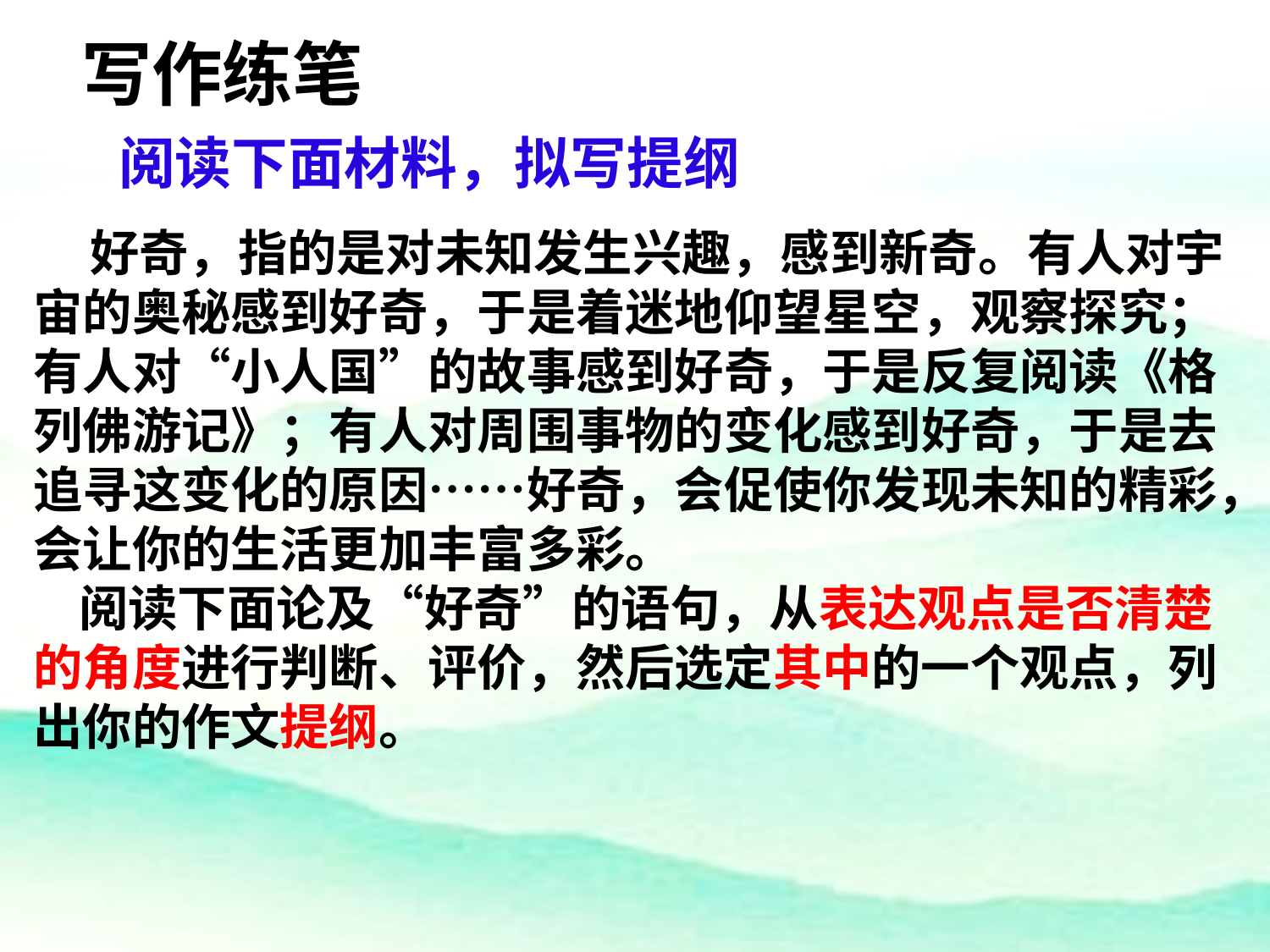

写作练笔
阅读下面材料，拟写提纲
    好奇，指的是对未知发生兴趣，感到新奇。有人对宇宙的奥秘感到好奇，于是着迷地仰望星空，观察探究；有人对“小人国”的故事感到好奇，于是反复阅读《格列佛游记》；有人对周围事物的变化感到好奇，于是去追寻这变化的原因……好奇，会促使你发现未知的精彩，会让你的生活更加丰富多彩。
   阅读下面论及“好奇”的语句，从表达观点是否清楚的角度进行判断、评价，然后选定其中的一个观点，列出你的作文提纲。